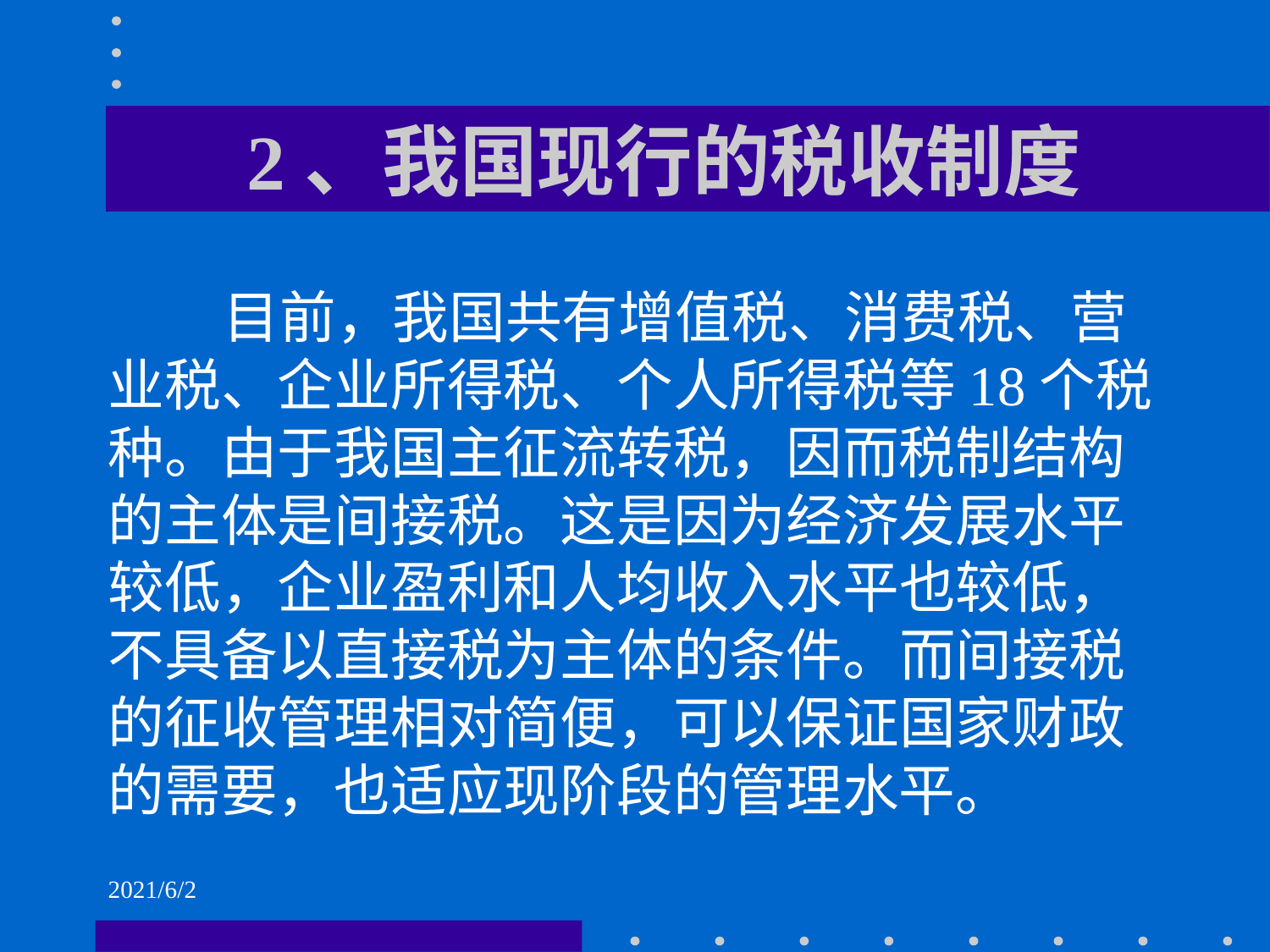

# 2、我国现行的税收制度
        目前，我国共有增值税、消费税、营业税、企业所得税、个人所得税等18个税种。由于我国主征流转税，因而税制结构的主体是间接税。这是因为经济发展水平较低，企业盈利和人均收入水平也较低，不具备以直接税为主体的条件。而间接税的征收管理相对简便，可以保证国家财政的需要，也适应现阶段的管理水平。

2021/6/2